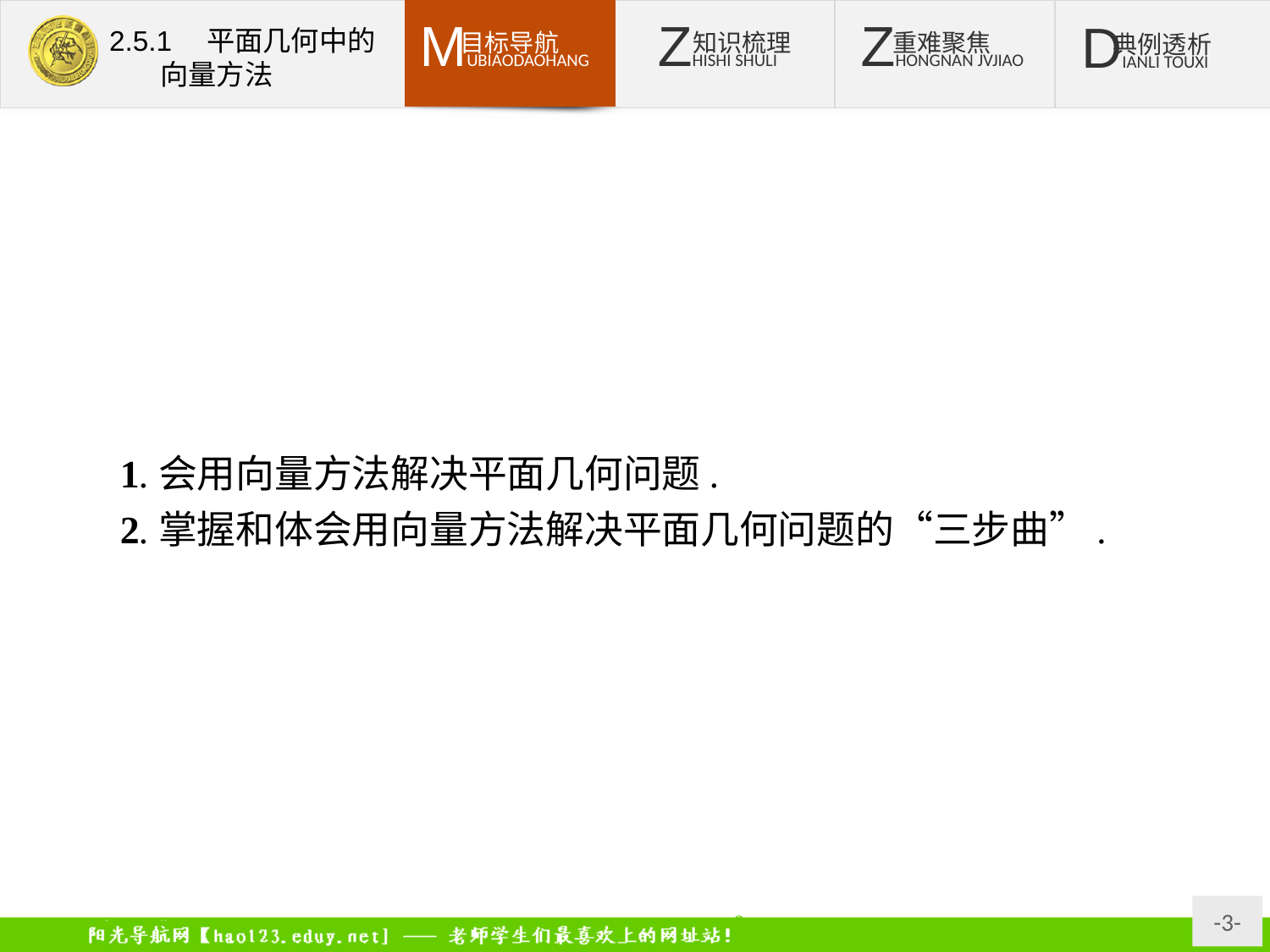

1.会用向量方法解决平面几何问题.
2.掌握和体会用向量方法解决平面几何问题的“三步曲”.